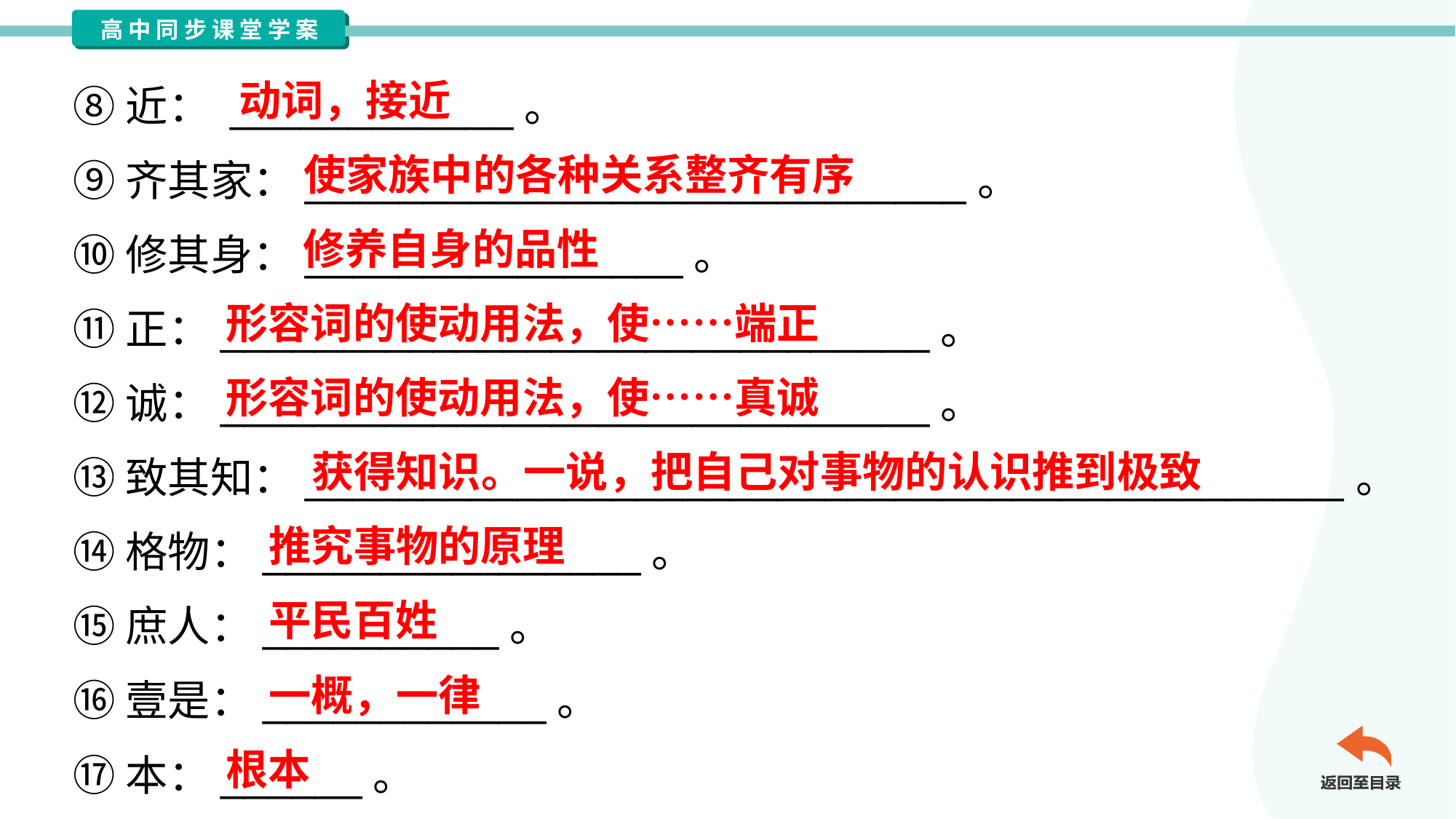

动词，接近
⑧近： ____________。
⑨齐其家：____________________________。
⑩修其身：________________。
⑪正：______________________________。
⑫诚：______________________________。
⑬致其知：____________________________________________。
⑭格物：________________。
⑮庶人：__________。
⑯壹是：____________。
⑰本：______。
使家族中的各种关系整齐有序
修养自身的品性
形容词的使动用法，使……端正
形容词的使动用法，使……真诚
获得知识。一说，把自己对事物的认识推到极致
推究事物的原理
平民百姓
一概，一律
根本